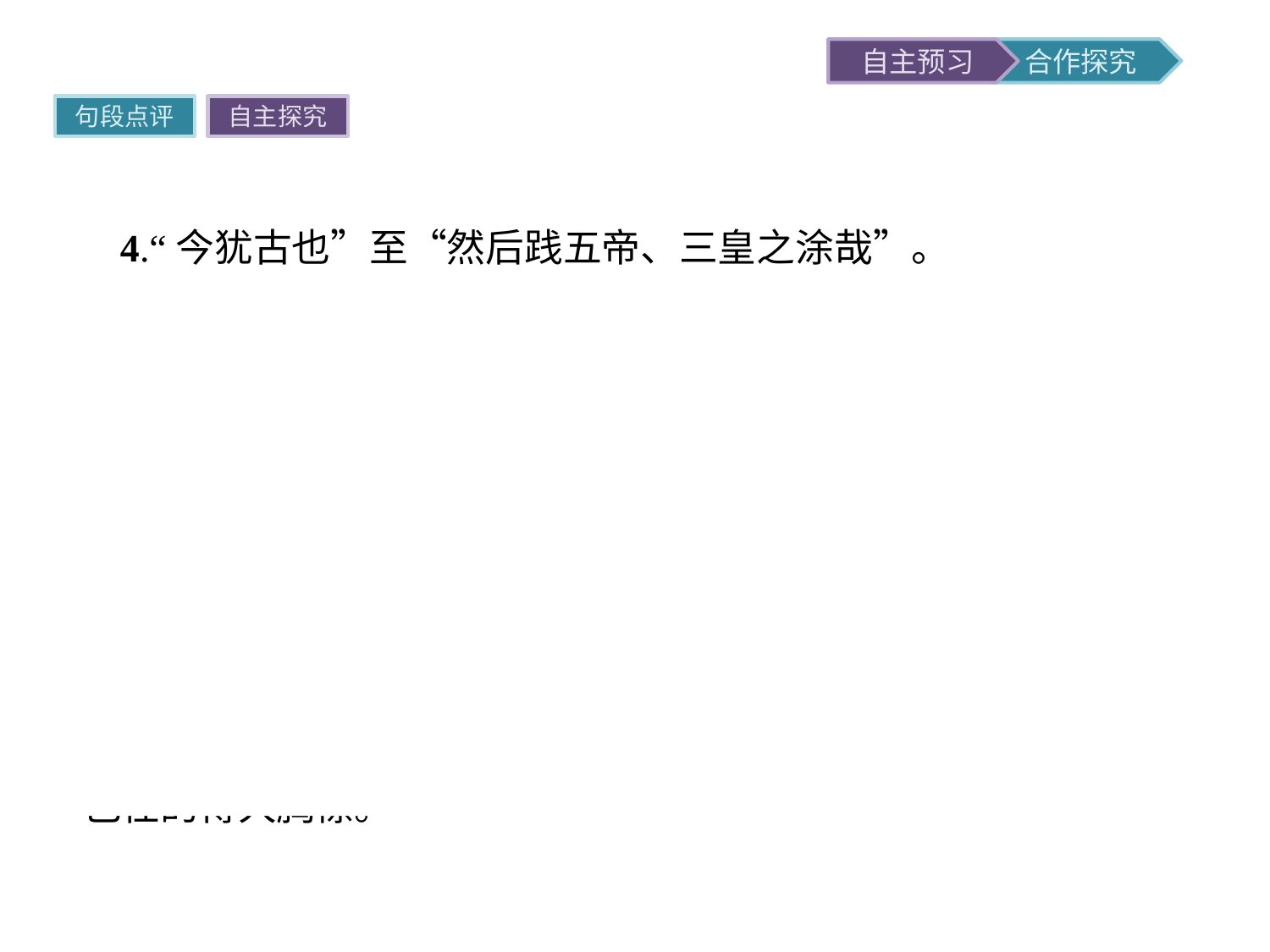

句段点评
自主探究
4.“今犹古也”至“然后践五帝、三皇之涂哉”。
点评这是文章的第二段,从当今政治现实出发阐述了“兴贤”实际上关系着一个政权、一个国家的兴亡。执政者亲君子远小人,国家就兴旺发达,反之就会衰亡。怎样才能使国家兴旺起来呢?此段首先从当今政治现实出发,进行古今对比,然后从五个方面来阐述如何走治国安邦的道路。要广听众言,以谋求人才;没有忌讳,打开忠言之谏的言路;亲贤臣,远小人;明辨是非,果断办事;不责备别人的小过错。翻开中外历史,不难发现任人唯贤方能治国安邦,任人唯贤方能兴盛发达,任人唯贤方能得民心而得天下。说理非常透彻,感情充沛,给我们展现了一个杰出政治家以天下为己任的博大胸襟。